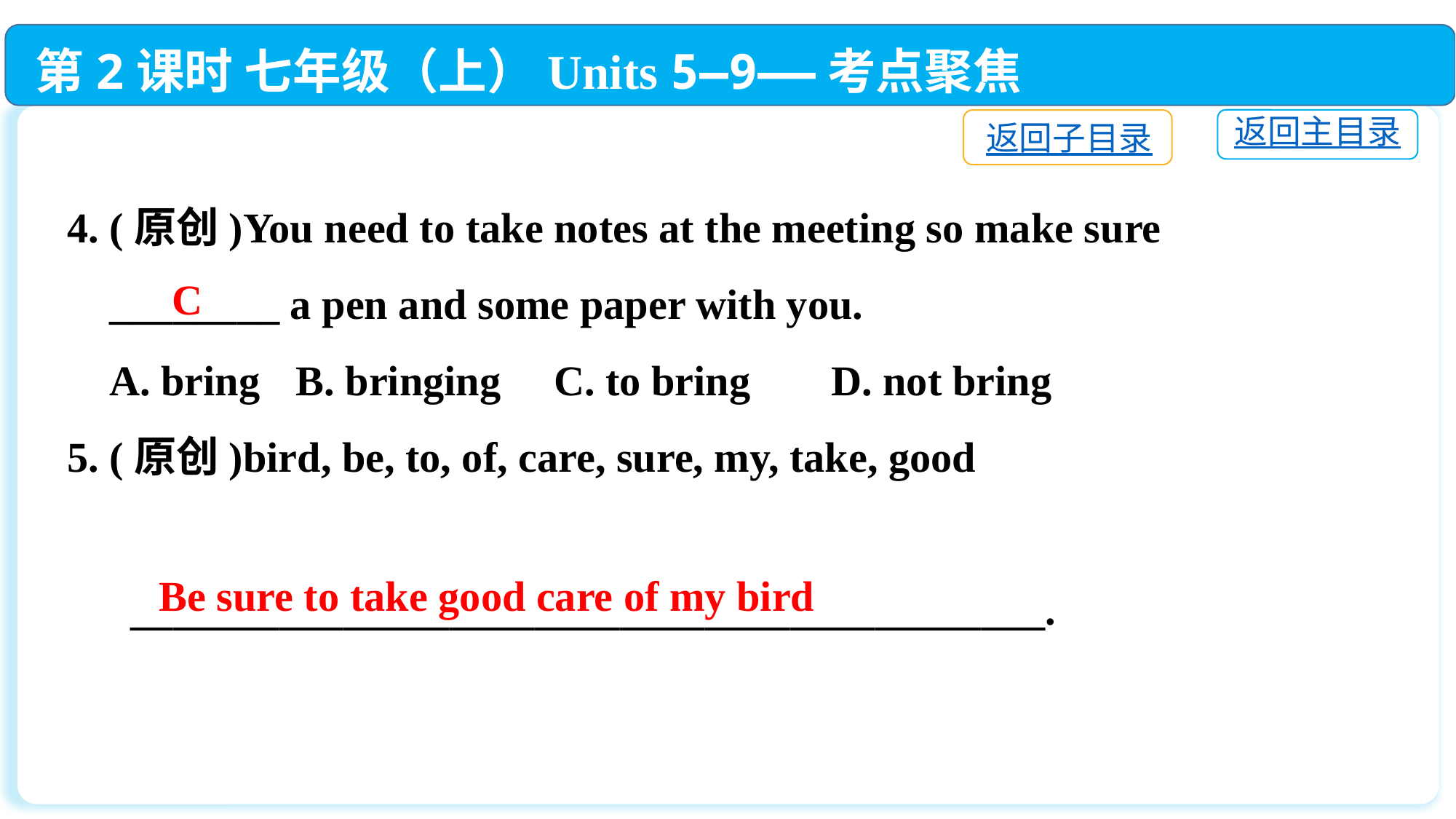

第2课时 七年级（上）Units 5—9——考点聚焦

返回主目录

返回子目录
4. (原创)You need to take notes at the meeting so make sure
    ________ a pen and some paper with you.
    A. bring	 B. bringing     C. to bring	D. not bring
5. (原创)bird, be, to, of, care, sure, my, take, good

      ___________________________________________.
C
Be sure to take good care of my bird